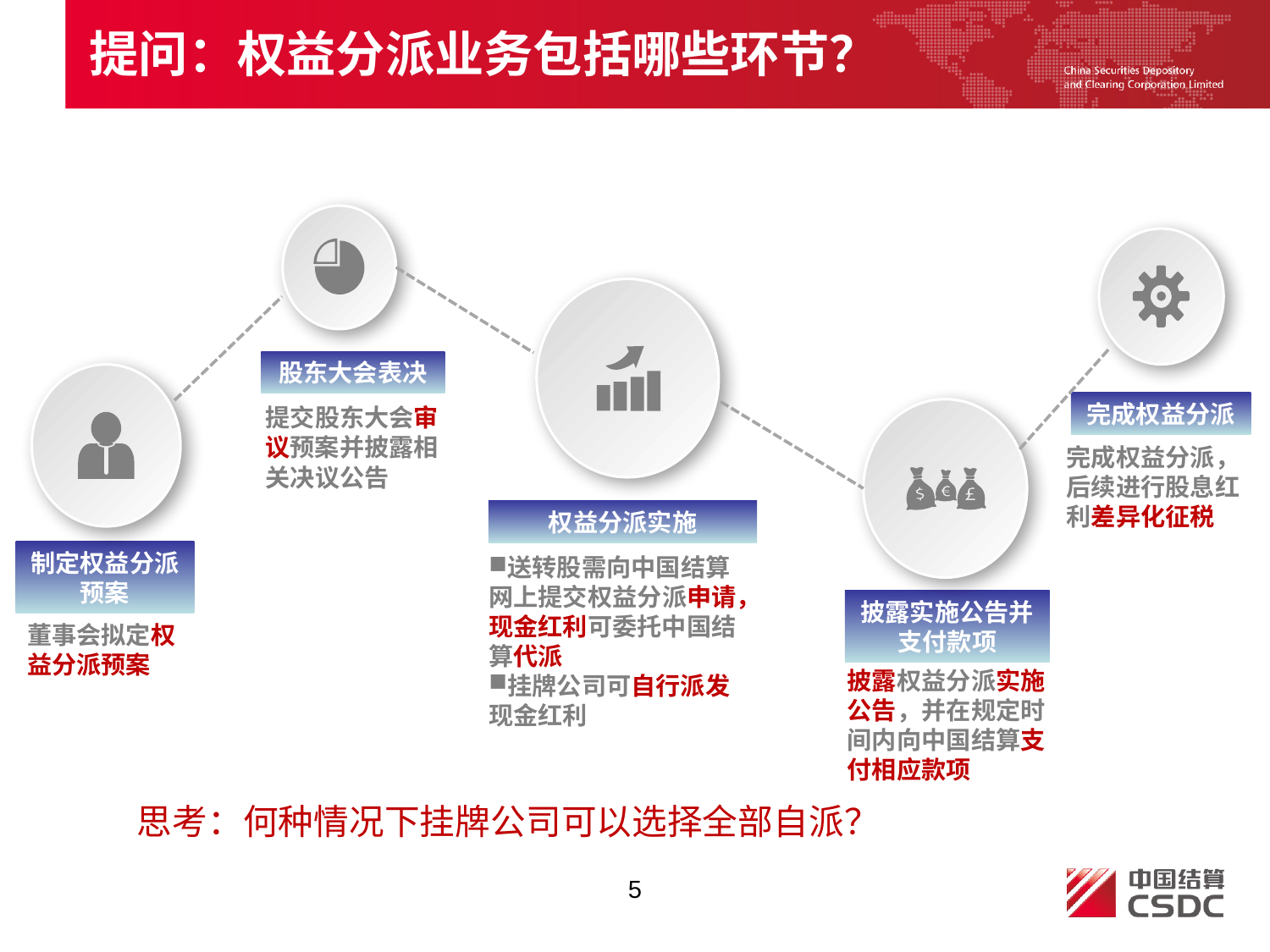

提问：权益分派业务包括哪些环节？

股东大会表决
提交股东大会审议预案并披露相关决议公告

完成权益分派
完成权益分派，后续进行股息红利差异化征税

权益分派实施
送转股需向中国结算网上提交权益分派申请，现金红利可委托中国结算代派
挂牌公司可自行派发现金红利
制定权益分派预案
董事会拟定权益分派预案
披露实施公告并支付款项
披露权益分派实施公告，并在规定时间内向中国结算支付相应款项
思考：何种情况下挂牌公司可以选择全部自派？
5